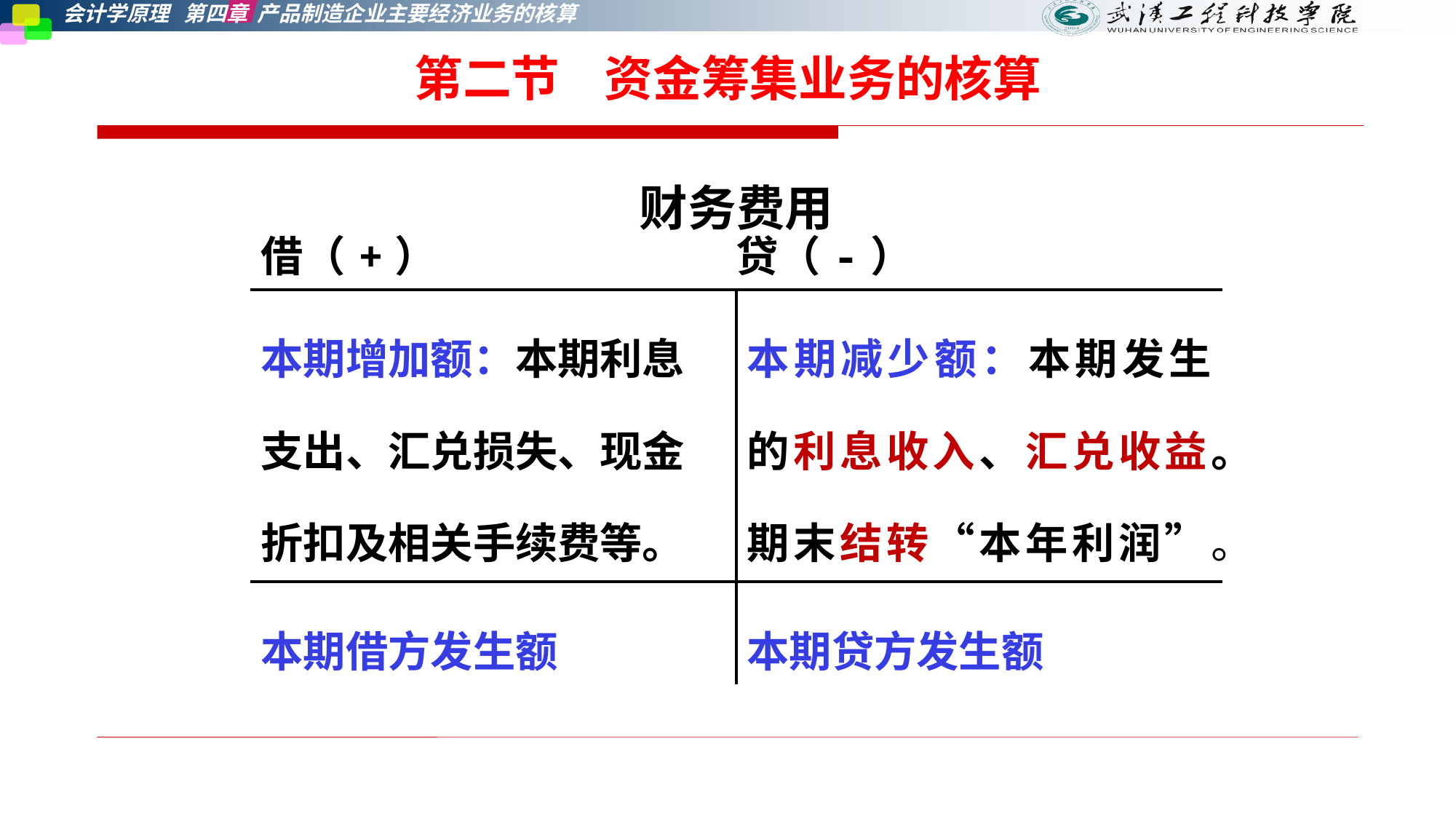

第二节    资金筹集业务的核算
财务费用
| 借（+） 贷（-） |  |
| --- | --- |
| 本期增加额：本期利息支出、汇兑损失、现金折扣及相关手续费等。 | 本期减少额：本期发生的利息收入、汇兑收益。期末结转“本年利润”。 |
| 本期借方发生额 | 本期贷方发生额 |